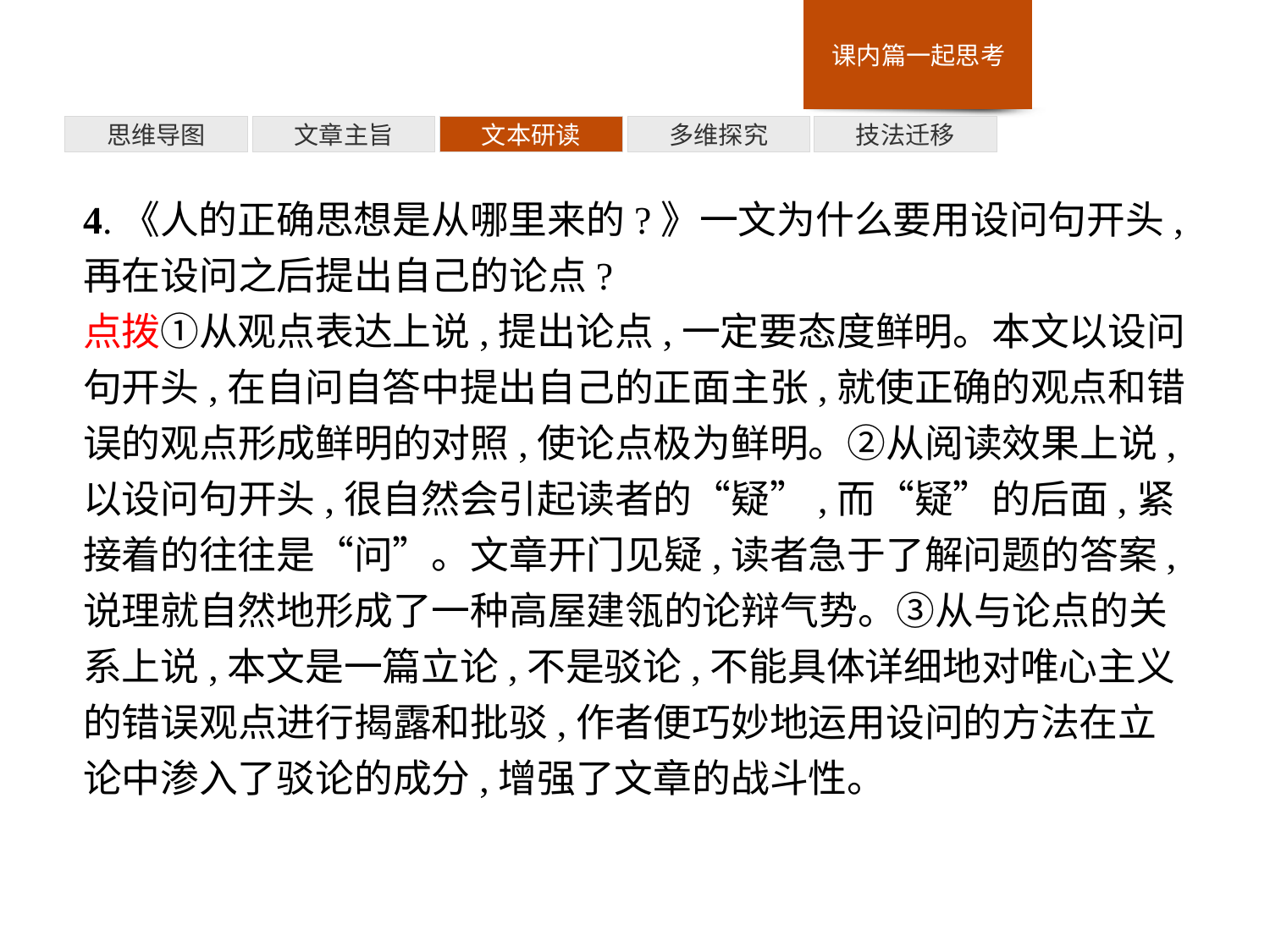

多维探究
思维导图
文章主旨
文本研读
技法迁移
4.《人的正确思想是从哪里来的?》一文为什么要用设问句开头,再在设问之后提出自己的论点?
点拨①从观点表达上说,提出论点,一定要态度鲜明。本文以设问句开头,在自问自答中提出自己的正面主张,就使正确的观点和错误的观点形成鲜明的对照,使论点极为鲜明。②从阅读效果上说,以设问句开头,很自然会引起读者的“疑”,而“疑”的后面,紧接着的往往是“问”。文章开门见疑,读者急于了解问题的答案,说理就自然地形成了一种高屋建瓴的论辩气势。③从与论点的关系上说,本文是一篇立论,不是驳论,不能具体详细地对唯心主义的错误观点进行揭露和批驳,作者便巧妙地运用设问的方法在立论中渗入了驳论的成分,增强了文章的战斗性。